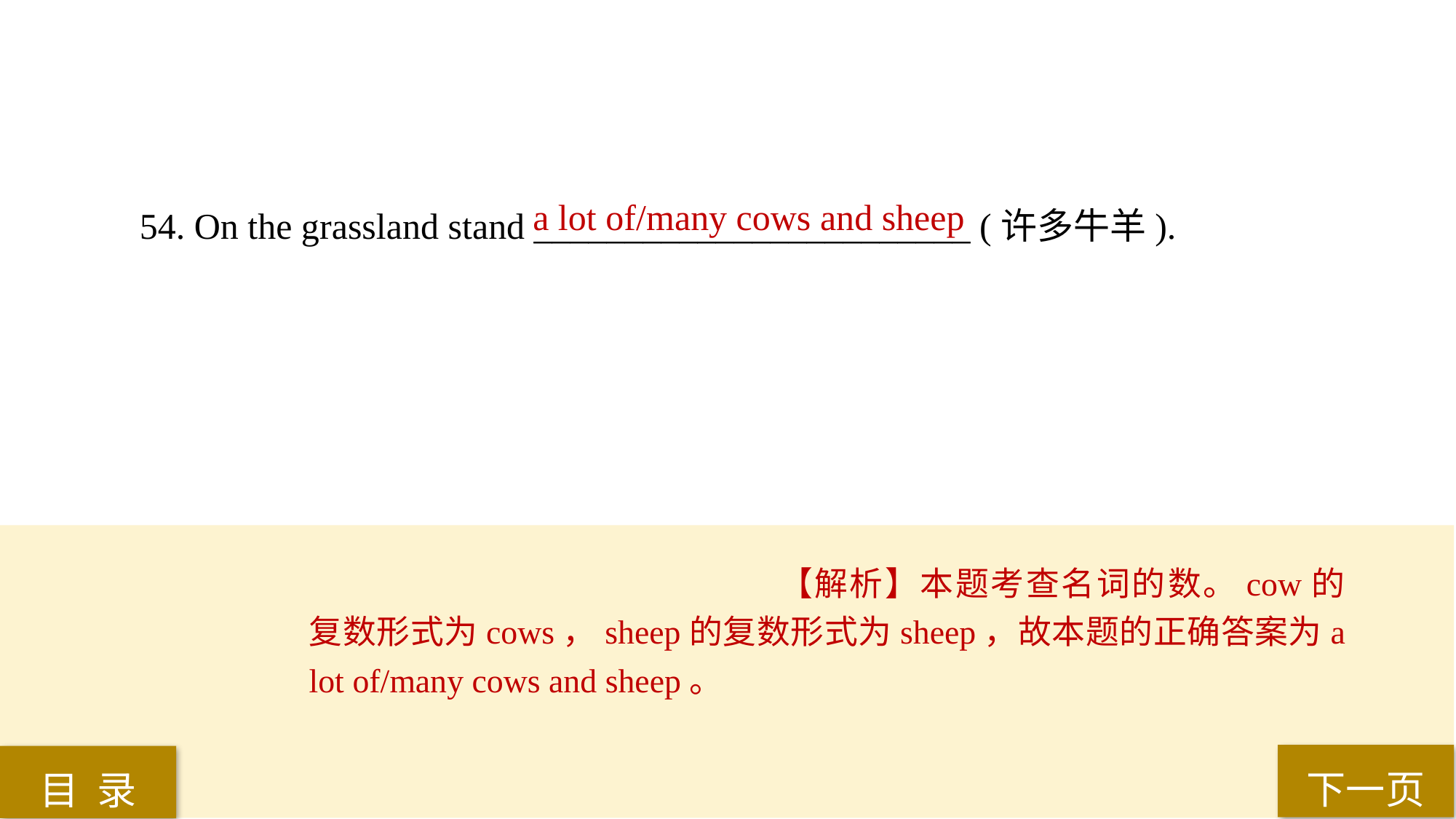

a lot of/many cows and sheep
54. On the grassland stand ________________________ (许多牛羊).
【解析】本题考查名词的数。cow的复数形式为cows，sheep的复数形式为sheep，故本题的正确答案为a lot of/many cows and sheep。